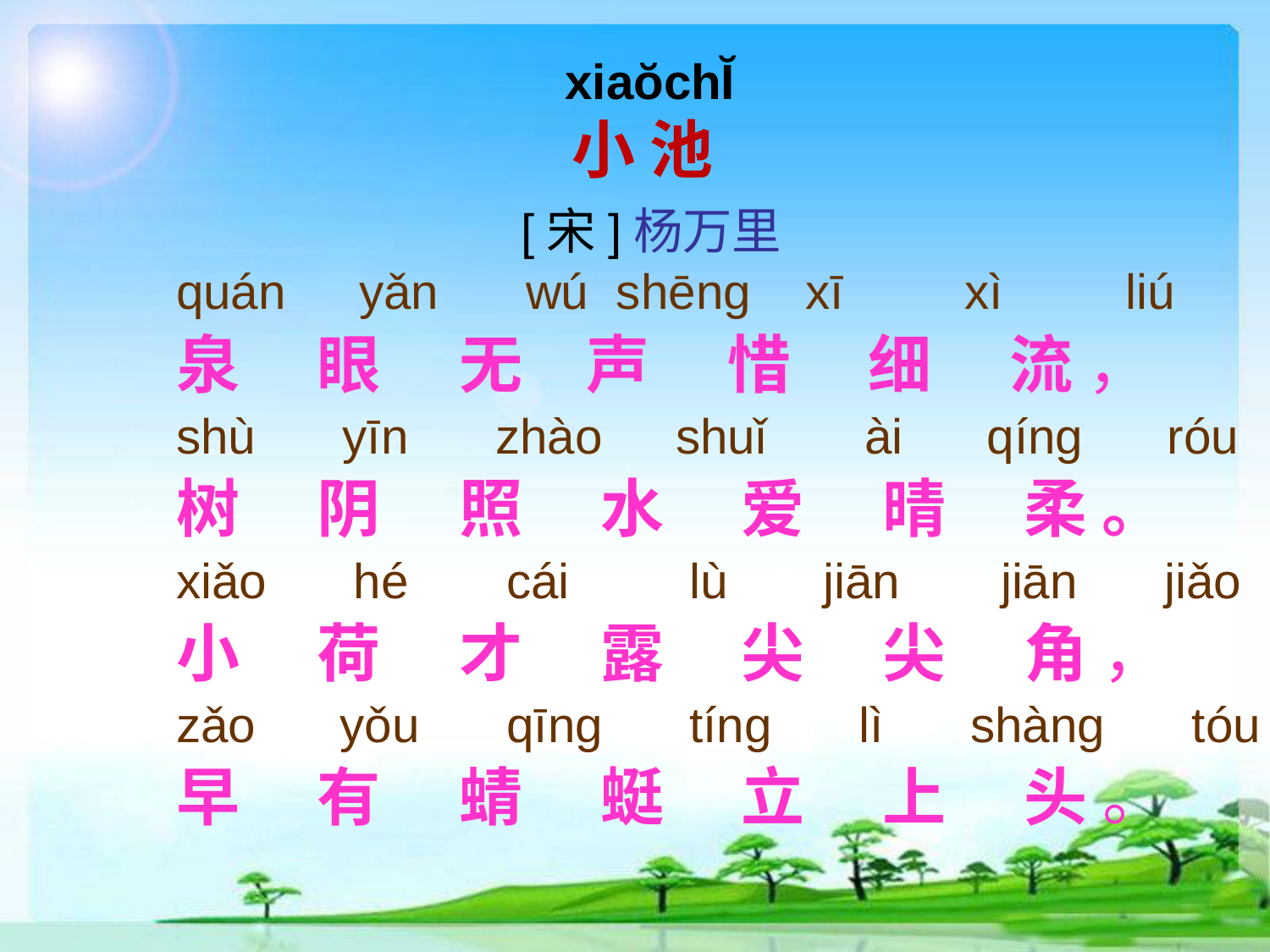

# xiaŏchĬ 小 池 [宋]杨万里
quán　yǎn 　wú  shēng    xī 　   xì　　liú
泉 　眼　 无　声　 惜　 细　 流 ，
shù 　yīn 　zhào　shuǐ 　 ài　 qíng　 róu
树　 阴 　照　 水　 爱　 晴　 柔 。
xiǎo 　hé 　 cái 　   lù　  jiān  　jiān 　jiǎo
小　 荷　 才 　露 　尖 　尖 　角 ，
zǎo　 yǒu 　qīng 　tíng 　lì 　shàng 　tóu
早 　有　 蜻　 蜓　 立　 上 　头 。